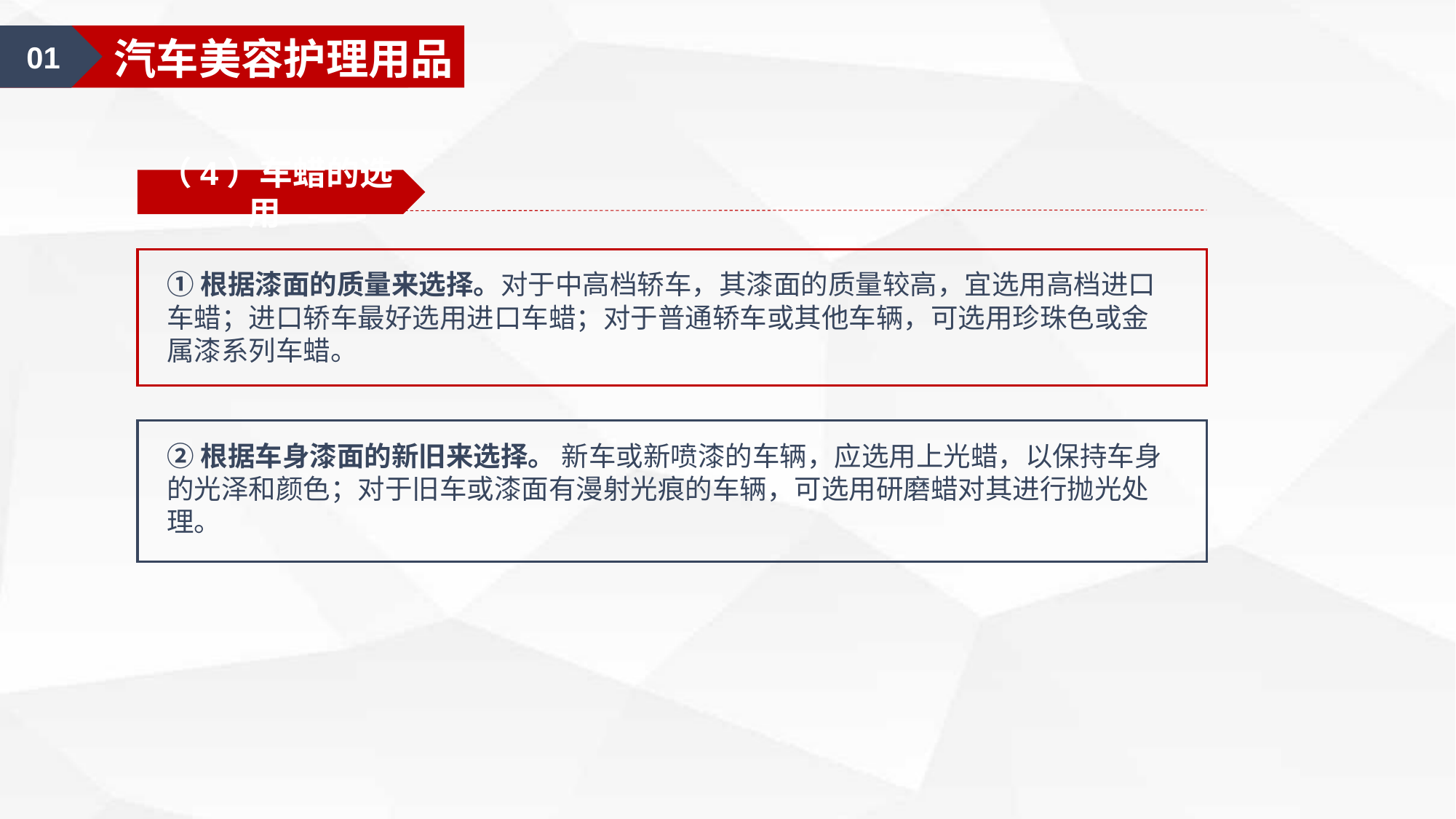

01
汽车美容认知

01
汽车美容护理用品
（4）车蜡的选用

①根据漆面的质量来选择。对于中高档轿车，其漆面的质量较高，宜选用高档进口车蜡；进口轿车最好选用进口车蜡；对于普通轿车或其他车辆，可选用珍珠色或金属漆系列车蜡。

②根据车身漆面的新旧来选择。 新车或新喷漆的车辆，应选用上光蜡，以保持车身的光泽和颜色；对于旧车或漆面有漫射光痕的车辆，可选用研磨蜡对其进行抛光处理。